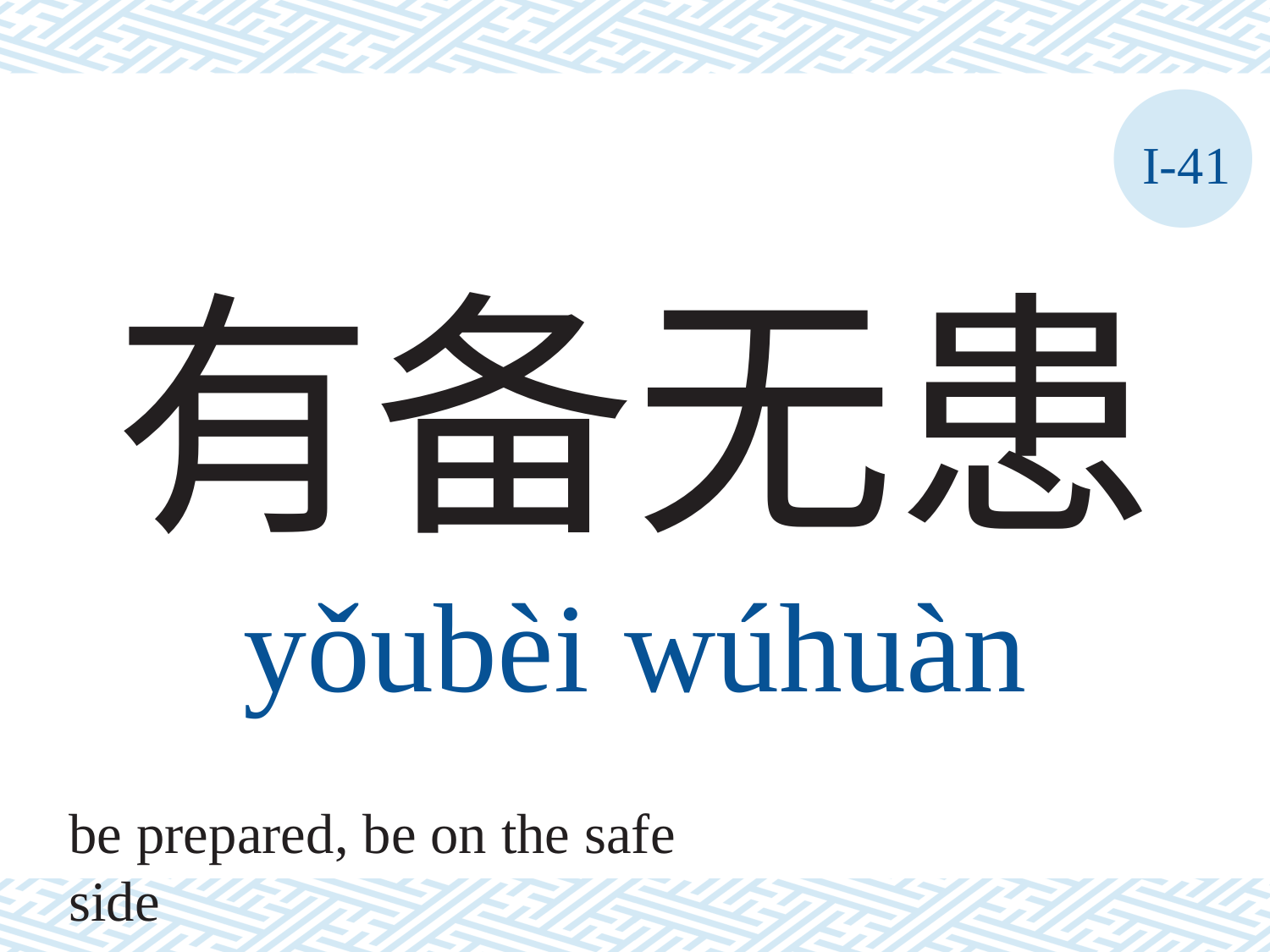

I-41
# 有备无患 yǒubèi	wúhuàn
be prepared, be on the safe side